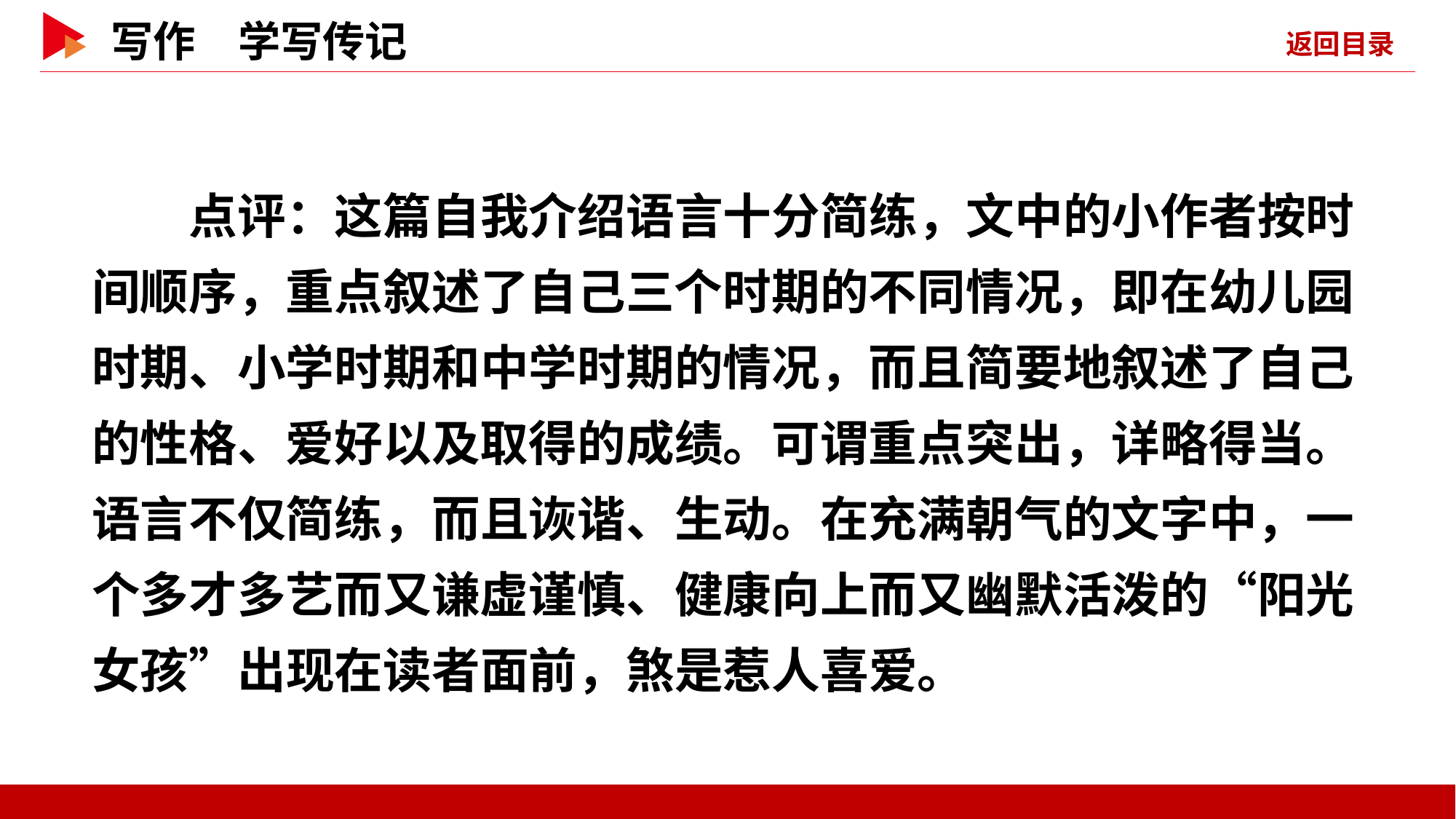

点评：这篇自我介绍语言十分简练，文中的小作者按时间顺序，重点叙述了自己三个时期的不同情况，即在幼儿园时期、小学时期和中学时期的情况，而且简要地叙述了自己的性格、爱好以及取得的成绩。可谓重点突出，详略得当。语言不仅简练，而且诙谐、生动。在充满朝气的文字中，一个多才多艺而又谦虚谨慎、健康向上而又幽默活泼的“阳光女孩”出现在读者面前，煞是惹人喜爱。